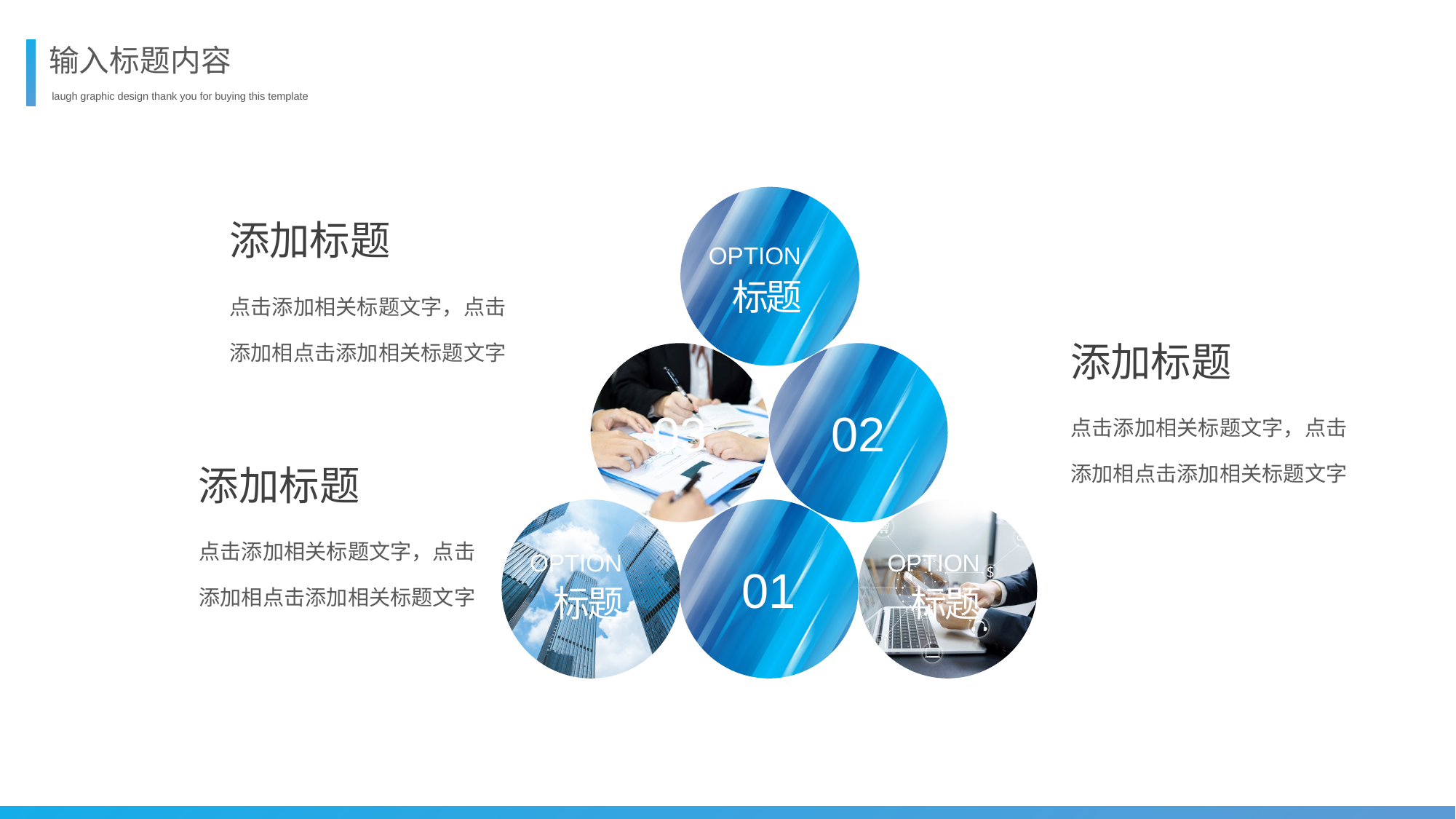

输入标题内容

laugh graphic design thank you for buying this template

添加标题
OPTION
点击添加相关标题文字，点击添加相点击添加相关标题文字
标题
添加标题
03
02
点击添加相关标题文字，点击添加相点击添加相关标题文字
添加标题

01

点击添加相关标题文字，点击添加相点击添加相关标题文字
OPTION
OPTION
标题
标题